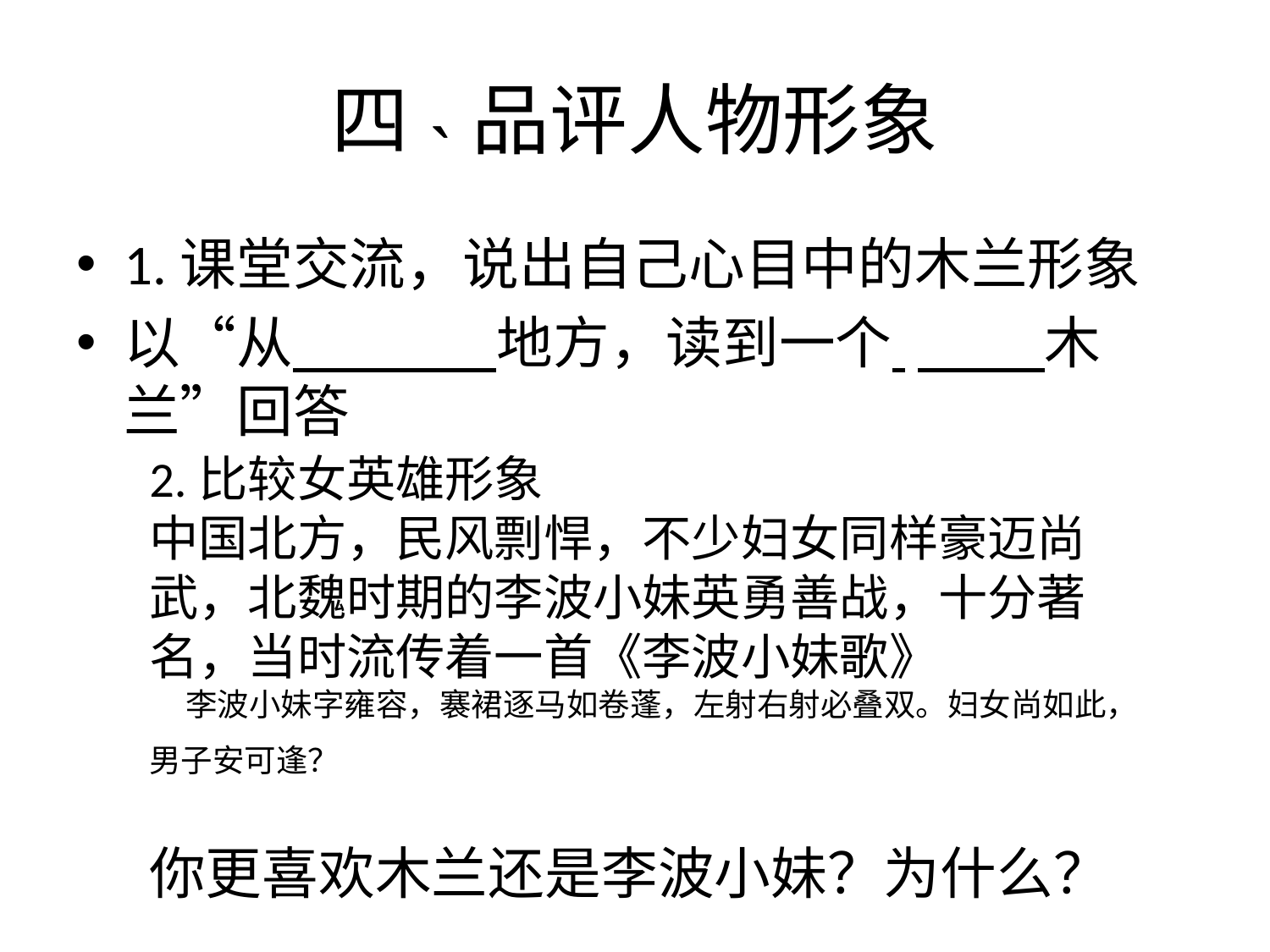

# 四˴品评人物形象
1.课堂交流，说出自己心目中的木兰形象
以“从                地方，读到一个            木兰”回答
2.比较女英雄形象
中国北方，民风剽悍，不少妇女同样豪迈尚武，北魏时期的李波小妹英勇善战，十分著名，当时流传着一首《李波小妹歌》
    李波小妹字雍容，褰裙逐马如卷蓬，左射右射必叠双。妇女尚如此，男子安可逢？
你更喜欢木兰还是李波小妹？为什么？